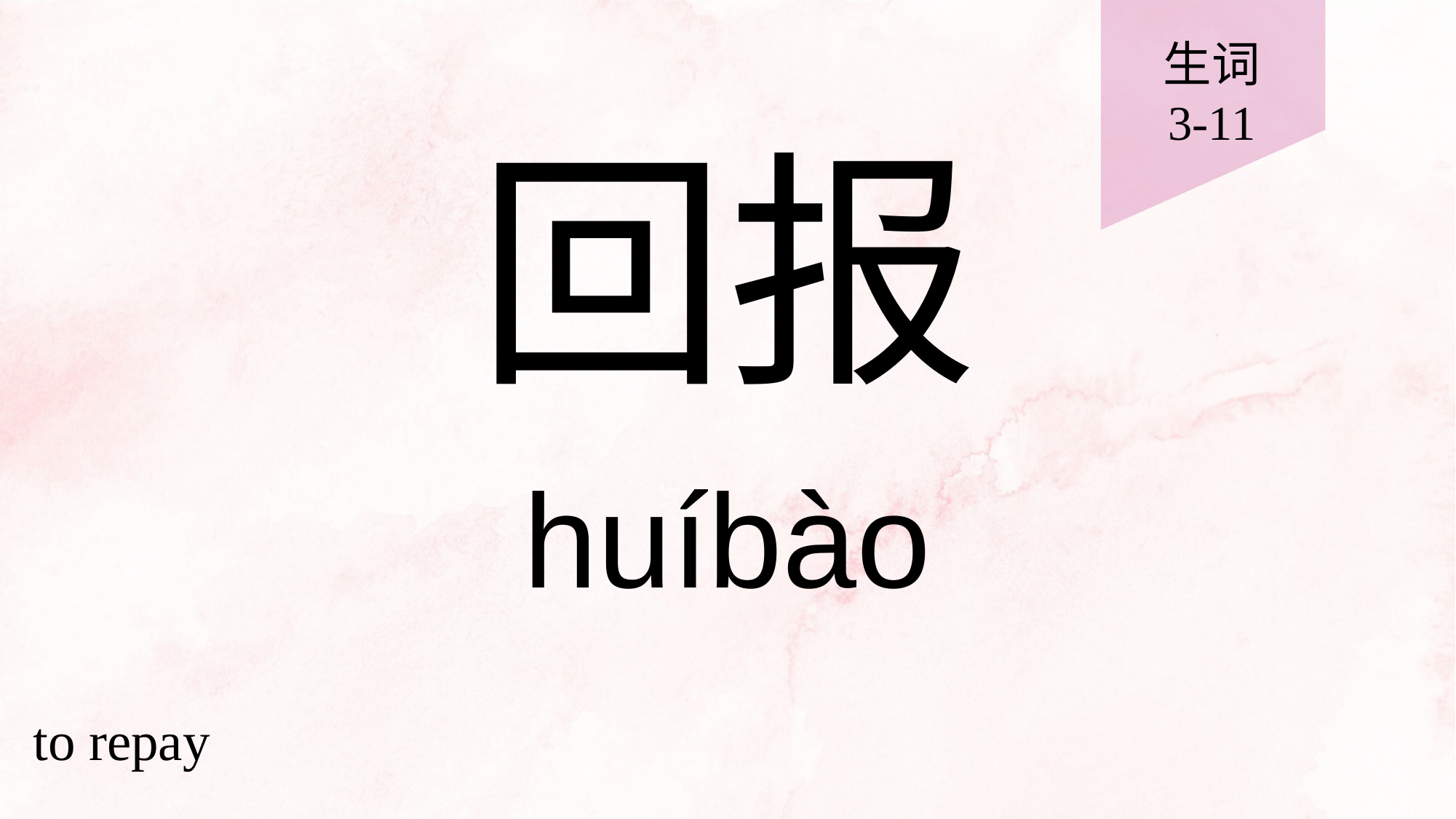

生词
3-11
# 回报
huíbào
to repay